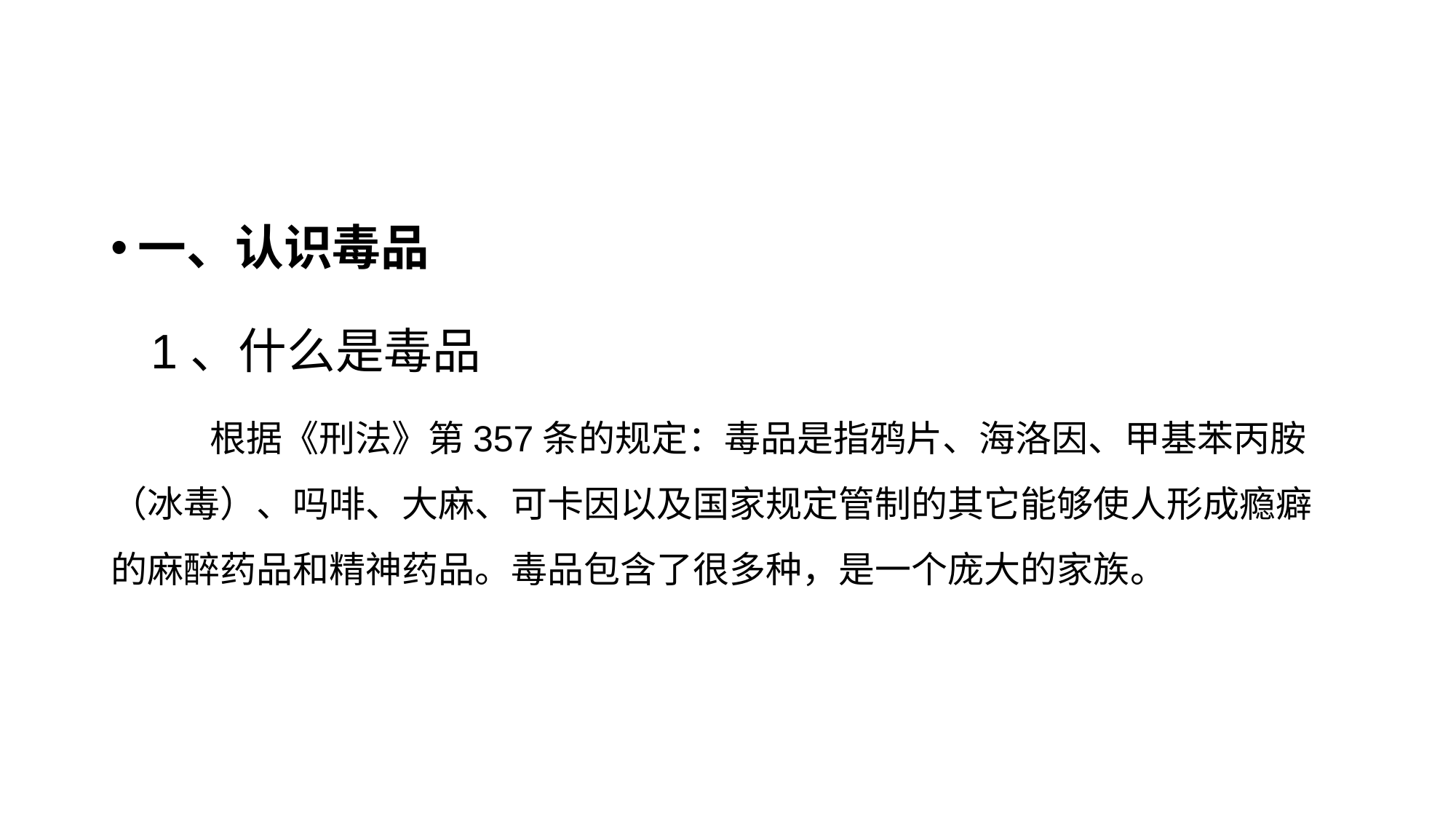

#
一、认识毒品
   1、什么是毒品
           根据《刑法》第357条的规定：毒品是指鸦片、海洛因、甲基苯丙胺（冰毒）、吗啡、大麻、可卡因以及国家规定管制的其它能够使人形成瘾癖的麻醉药品和精神药品。毒品包含了很多种，是一个庞大的家族。